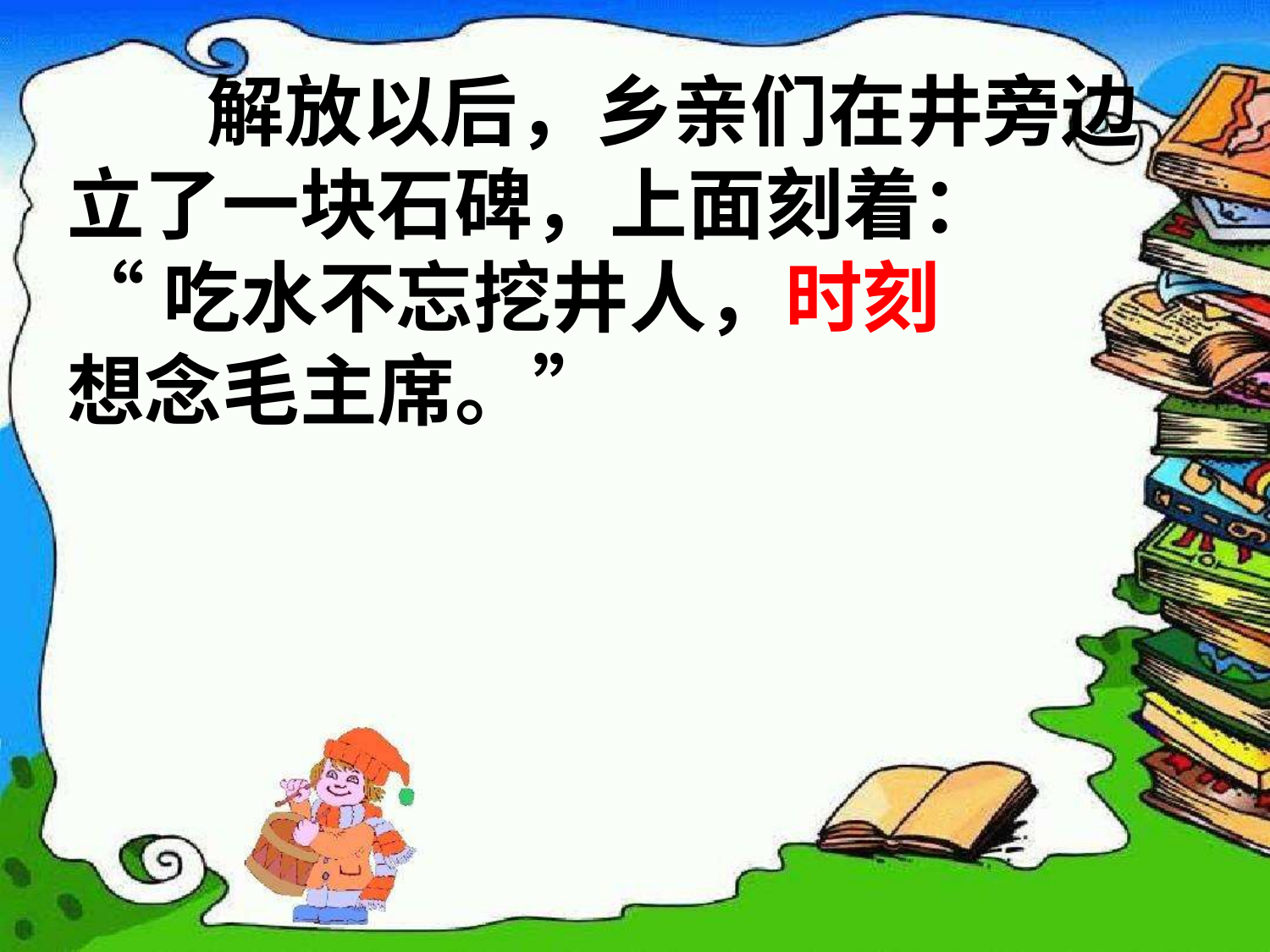

解放以后，乡亲们在井旁边
立了一块石碑，上面刻着：
“吃水不忘挖井人，时刻
想念毛主席。”
#